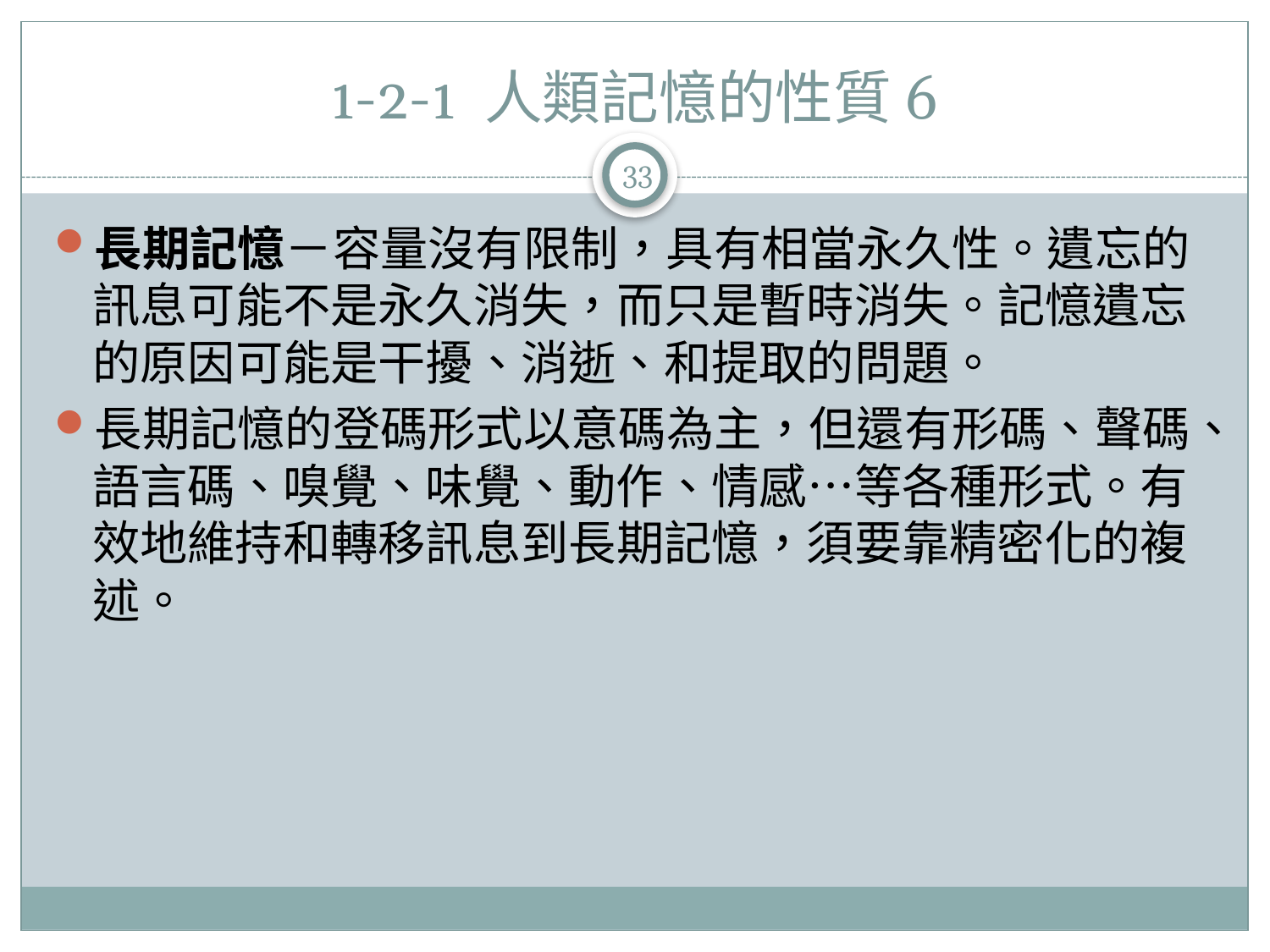

# 1-2-1 人類記憶的性質6
33
長期記憶－容量沒有限制，具有相當永久性。遺忘的訊息可能不是永久消失，而只是暫時消失。記憶遺忘的原因可能是干擾、消逝、和提取的問題。
長期記憶的登碼形式以意碼為主，但還有形碼、聲碼、語言碼、嗅覺、味覺、動作、情感…等各種形式。有效地維持和轉移訊息到長期記憶，須要靠精密化的複述。